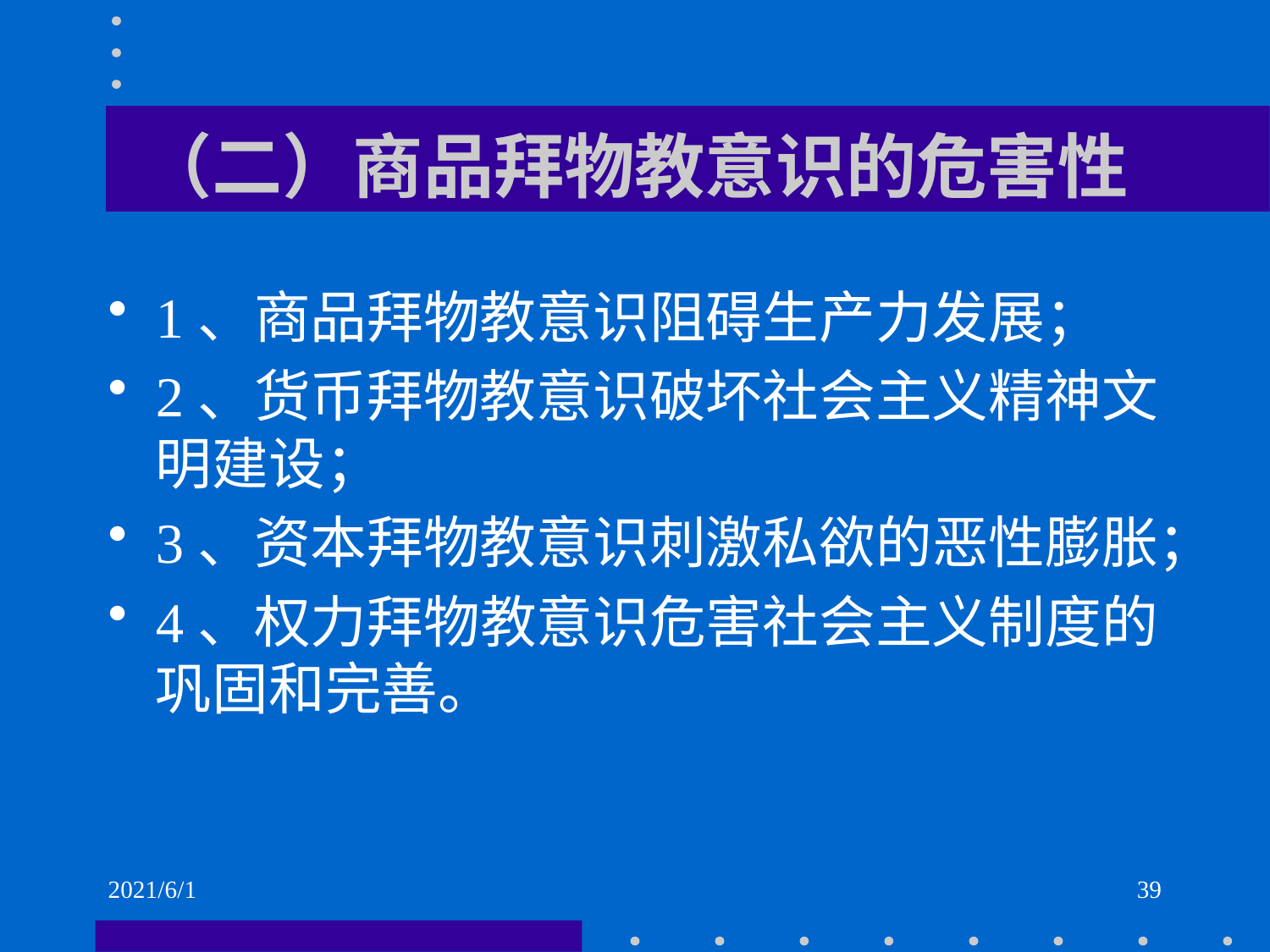

# （二）商品拜物教意识的危害性
1、商品拜物教意识阻碍生产力发展；
2、货币拜物教意识破坏社会主义精神文明建设；
3、资本拜物教意识刺激私欲的恶性膨胀；
4、权力拜物教意识危害社会主义制度的巩固和完善。
2021/6/1
39